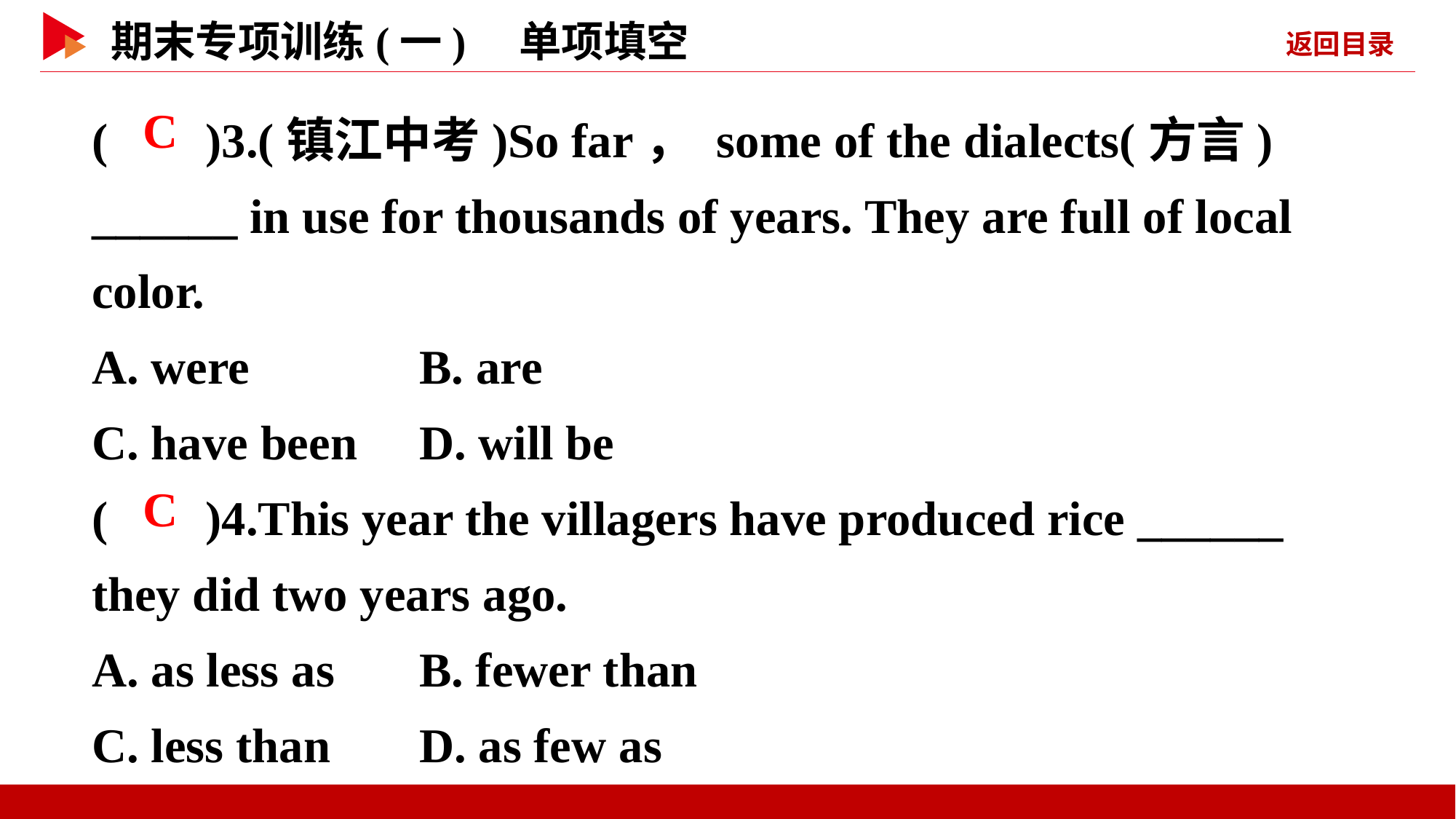

(        )3.(镇江中考)So far， some of the dialects(方言) ______ in use for thousands of years. They are full of local color.
A. were	         B. are
C. have been	D. will be
(        )4.This year the villagers have produced rice ______ they did two years ago.
A. as less as	B. fewer than
C. less than	D. as few as
   C
   C